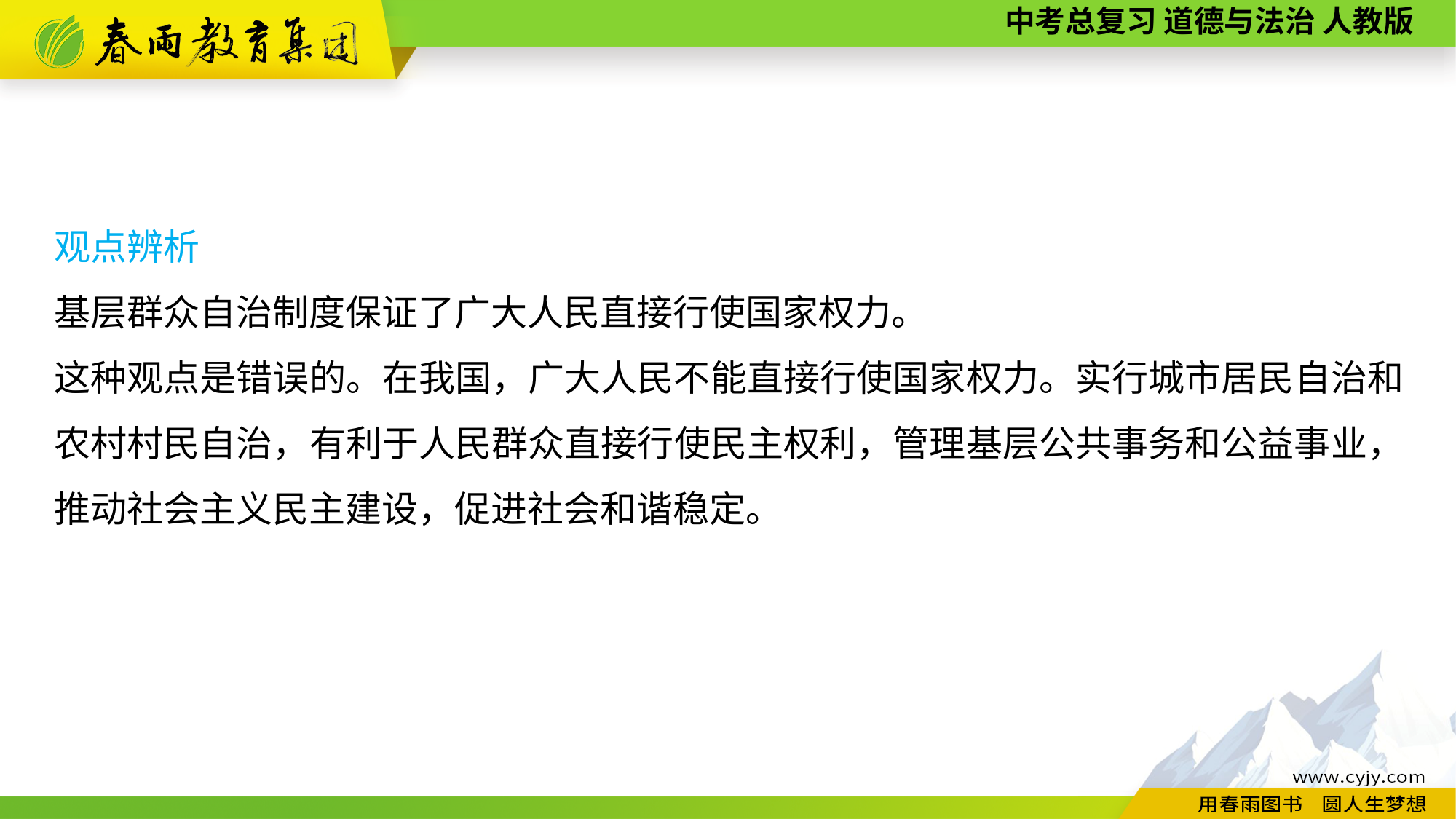

观点辨析
基层群众自治制度保证了广大人民直接行使国家权力。
这种观点是错误的。在我国，广大人民不能直接行使国家权力。实行城市居民自治和农村村民自治，有利于人民群众直接行使民主权利，管理基层公共事务和公益事业，推动社会主义民主建设，促进社会和谐稳定。